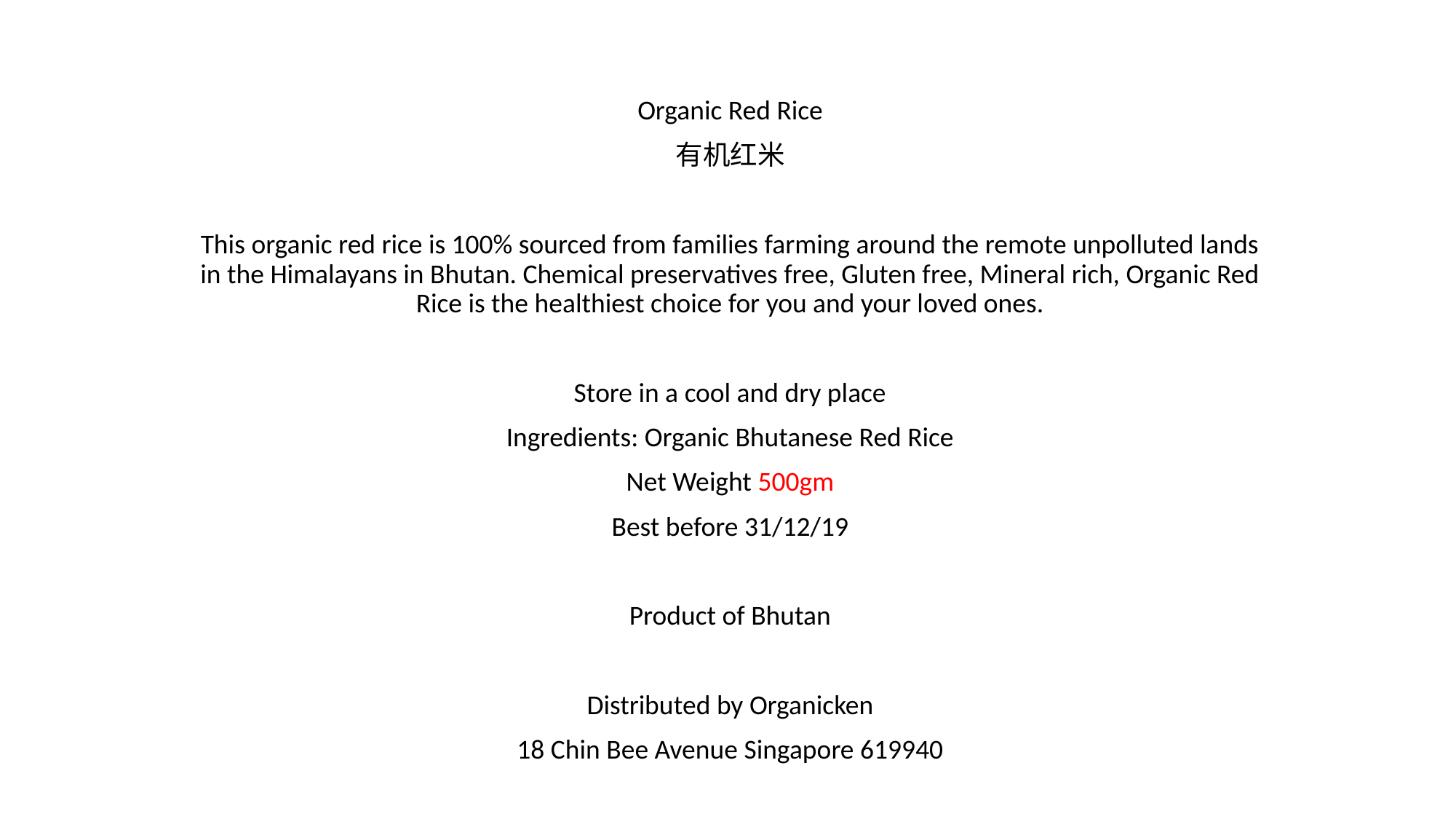

Organic Red Rice
有机红米

This organic red rice is 100% sourced from families farming around the remote unpolluted lands in the Himalayans in Bhutan. Chemical preservatives free, Gluten free, Mineral rich, Organic Red Rice is the healthiest choice for you and your loved ones.

Store in a cool and dry place
Ingredients: Organic Bhutanese Red Rice
Net Weight 500gm
Best before 31/12/19

Product of Bhutan

Distributed by Organicken
18 Chin Bee Avenue Singapore 619940